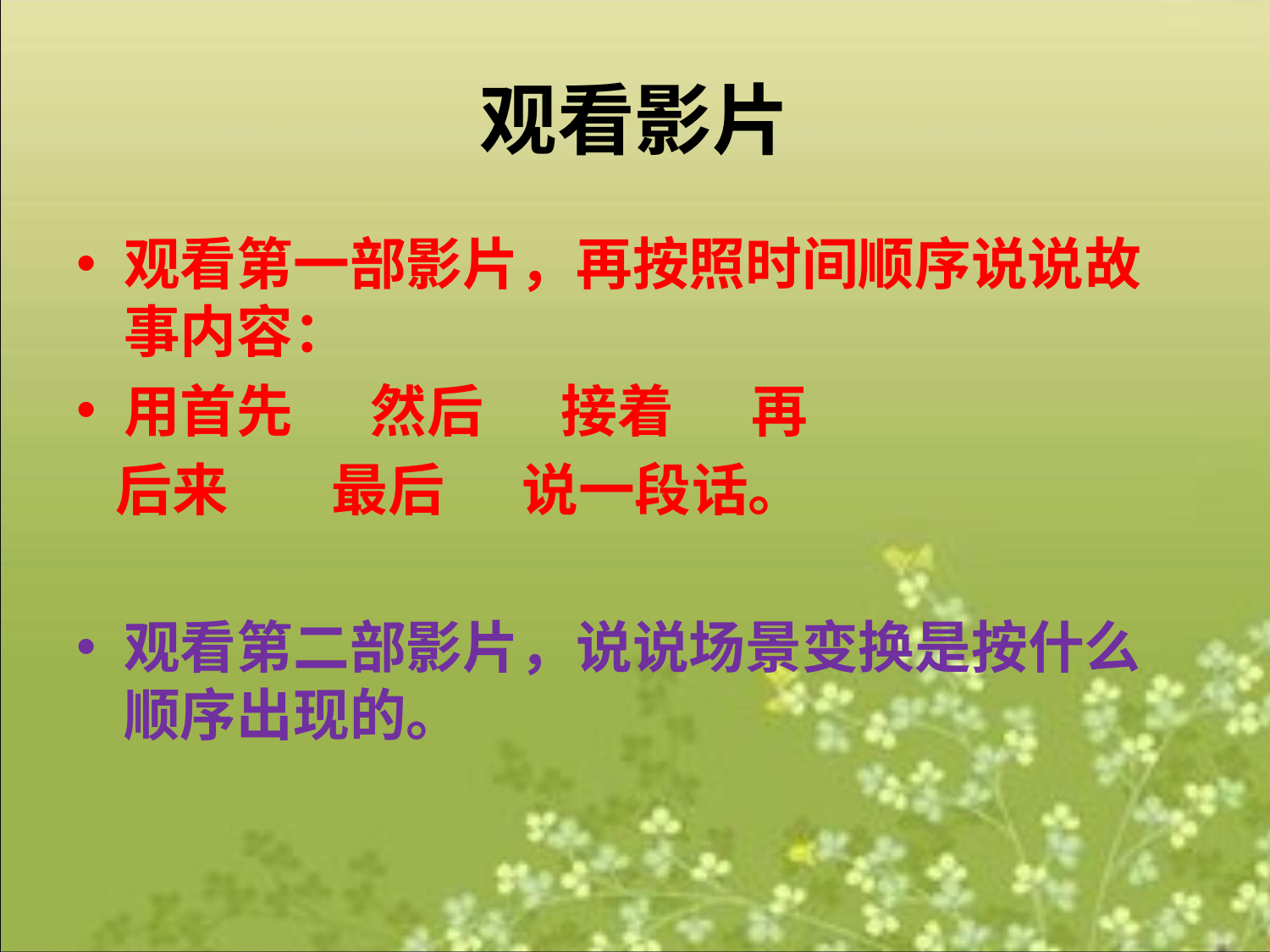

# 观看影片
观看第一部影片，再按照时间顺序说说故事内容：
用首先      然后      接着      再
  后来        最后      说一段话。

观看第二部影片，说说场景变换是按什么顺序出现的。